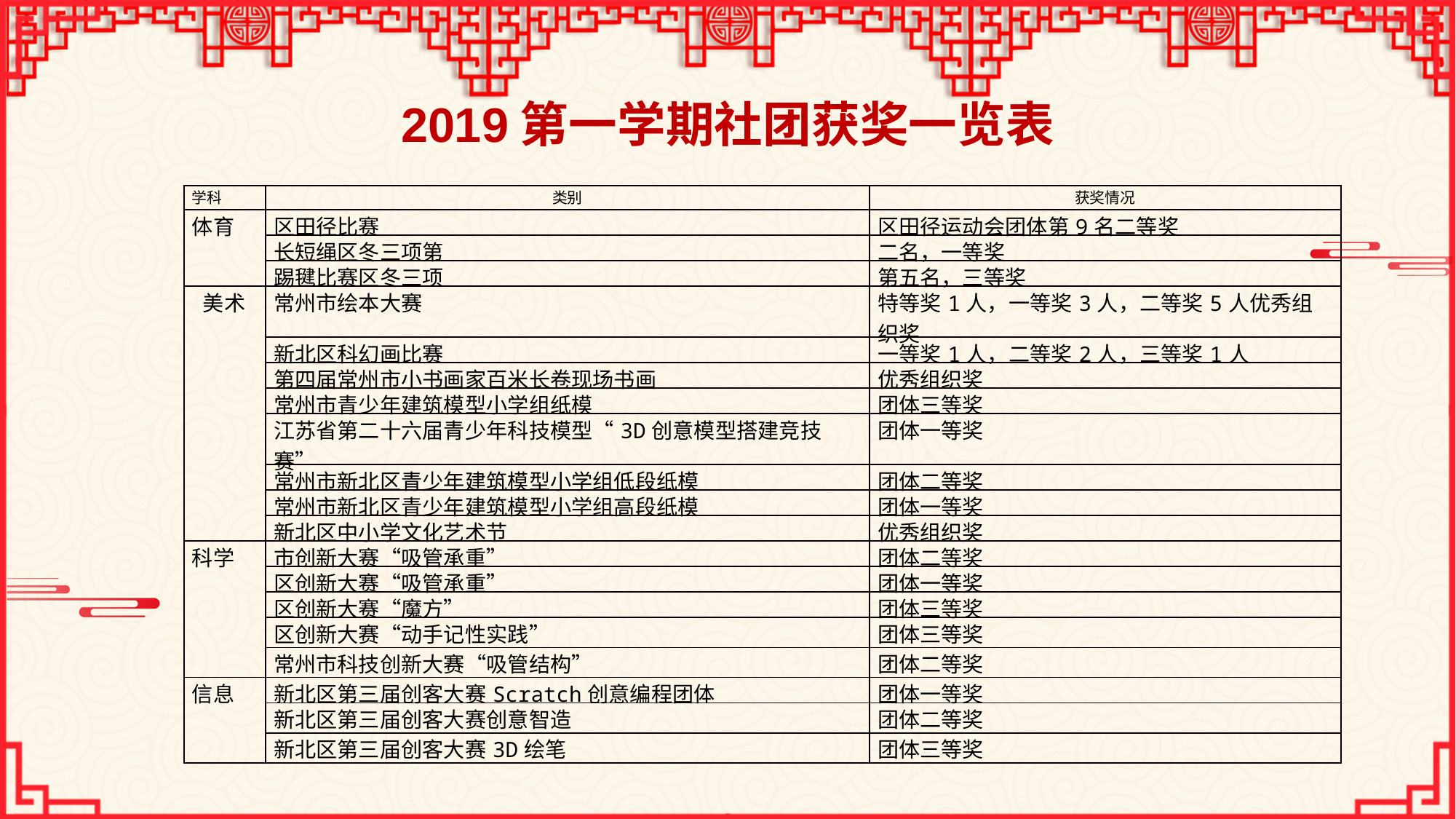

2019第一学期社团获奖一览表
| 学科 | 类别 | 获奖情况 |
| --- | --- | --- |
| 体育 | 区田径比赛 | 区田径运动会团体第9名二等奖 |
|  | 长短绳区冬三项第 | 二名，一等奖 |
|  | 踢毽比赛区冬三项 | 第五名，三等奖 |
| 美术 | 常州市绘本大赛 | 特等奖1人，一等奖3人，二等奖5人优秀组织奖 |
|  | 新北区科幻画比赛 | 一等奖1人，二等奖2人，三等奖1人 |
|  | 第四届常州市小书画家百米长卷现场书画 | 优秀组织奖 |
|  | 常州市青少年建筑模型小学组纸模 | 团体三等奖 |
|  | 江苏省第二十六届青少年科技模型“3D创意模型搭建竞技赛” | 团体一等奖 |
|  | 常州市新北区青少年建筑模型小学组低段纸模 | 团体二等奖 |
|  | 常州市新北区青少年建筑模型小学组高段纸模 | 团体一等奖 |
|  | 新北区中小学文化艺术节 | 优秀组织奖 |
| 科学 | 市创新大赛“吸管承重” | 团体二等奖 |
|  | 区创新大赛“吸管承重” | 团体一等奖 |
|  | 区创新大赛“魔方” | 团体三等奖 |
|  | 区创新大赛“动手记性实践” | 团体三等奖 |
|  | 常州市科技创新大赛“吸管结构” | 团体二等奖 |
| 信息 | 新北区第三届创客大赛Scratch创意编程团体 | 团体一等奖 |
|  | 新北区第三届创客大赛创意智造 | 团体二等奖 |
|  | 新北区第三届创客大赛3D绘笔 | 团体三等奖 |